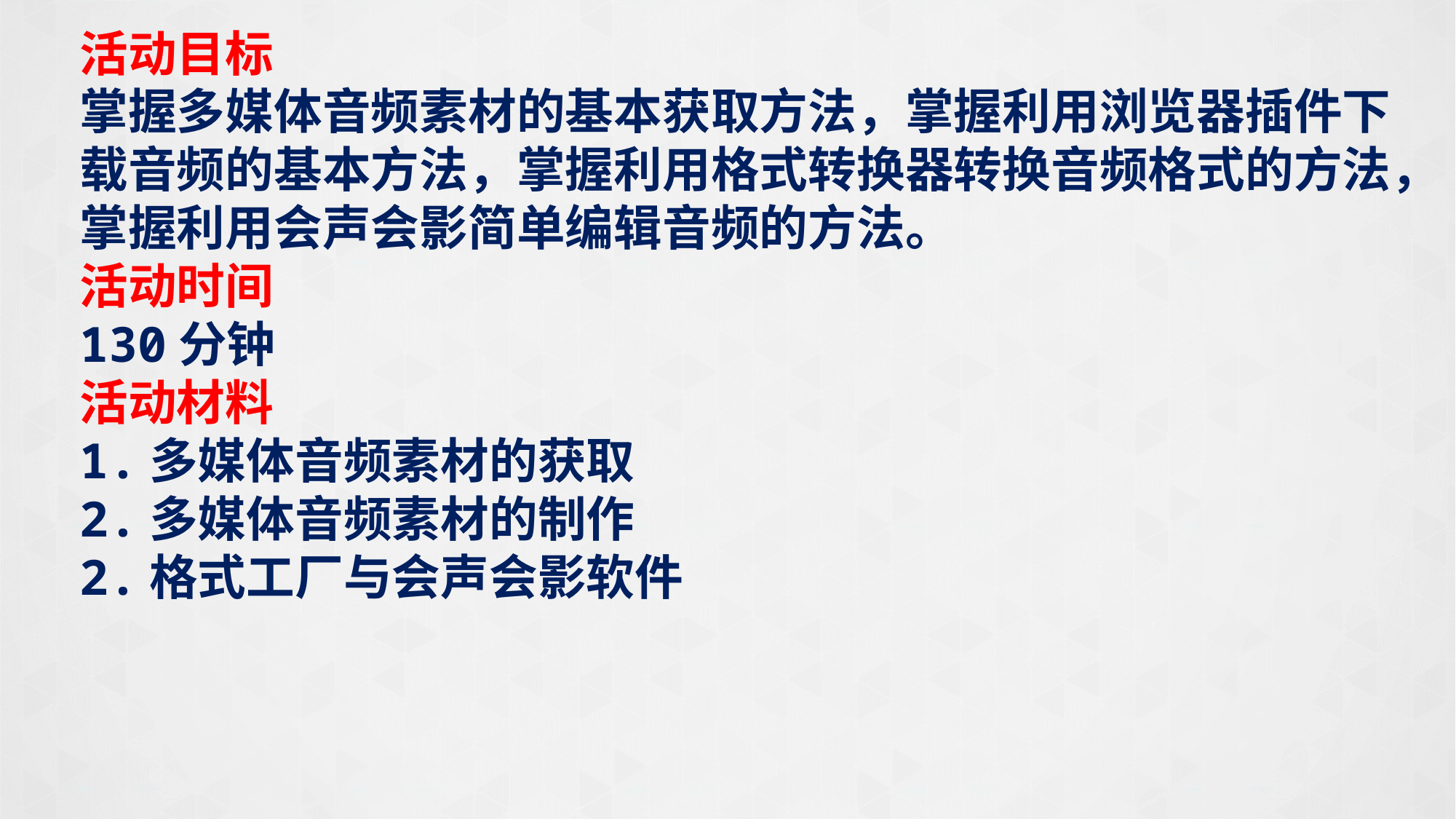

活动目标
掌握多媒体音频素材的基本获取方法，掌握利用浏览器插件下载音频的基本方法，掌握利用格式转换器转换音频格式的方法，掌握利用会声会影简单编辑音频的方法。
活动时间
130分钟
活动材料
1.多媒体音频素材的获取
2.多媒体音频素材的制作
2.格式工厂与会声会影软件